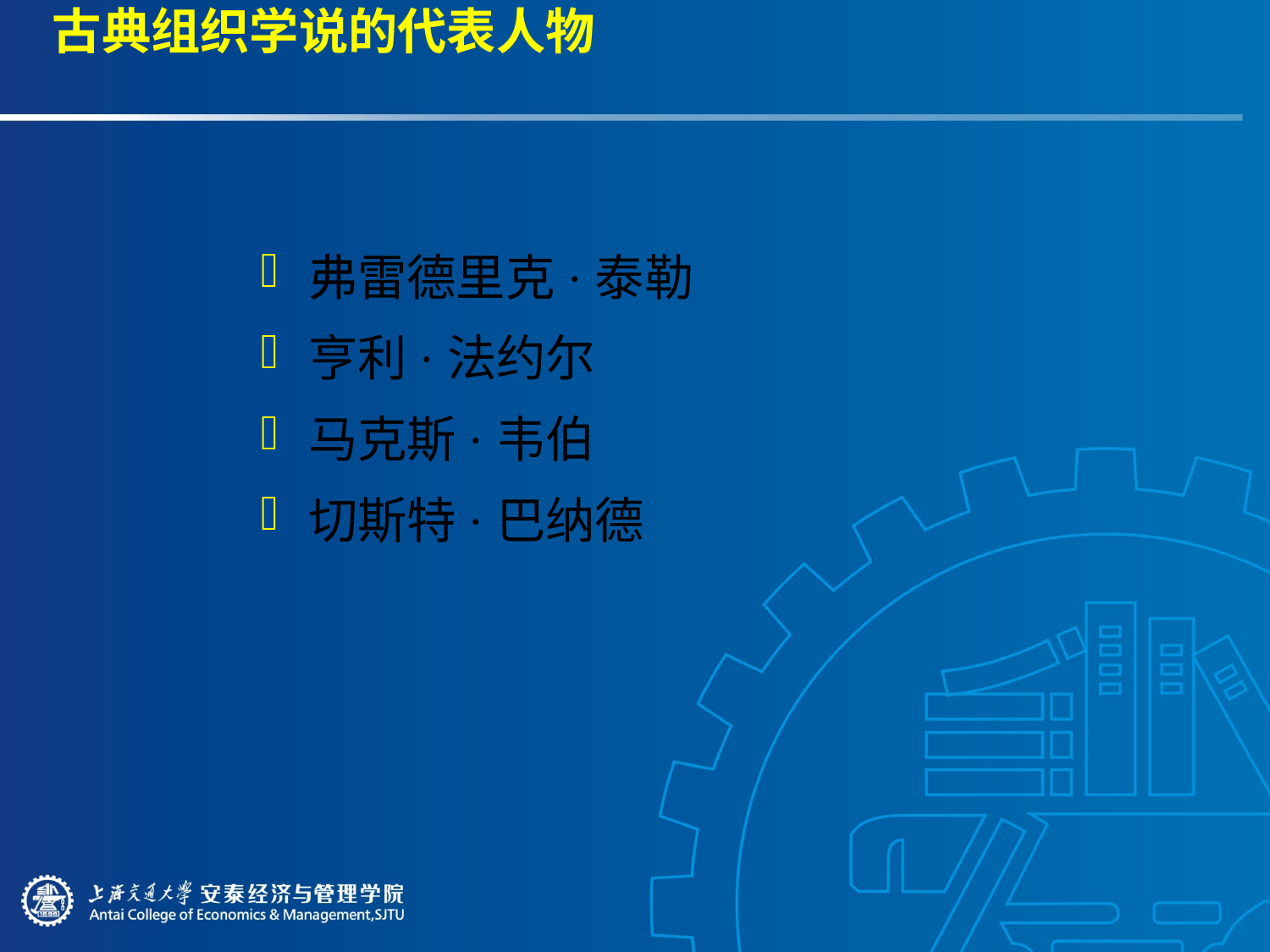

# 古典组织学说的代表人物
弗雷德里克·泰勒
亨利·法约尔
马克斯·韦伯
切斯特·巴纳德